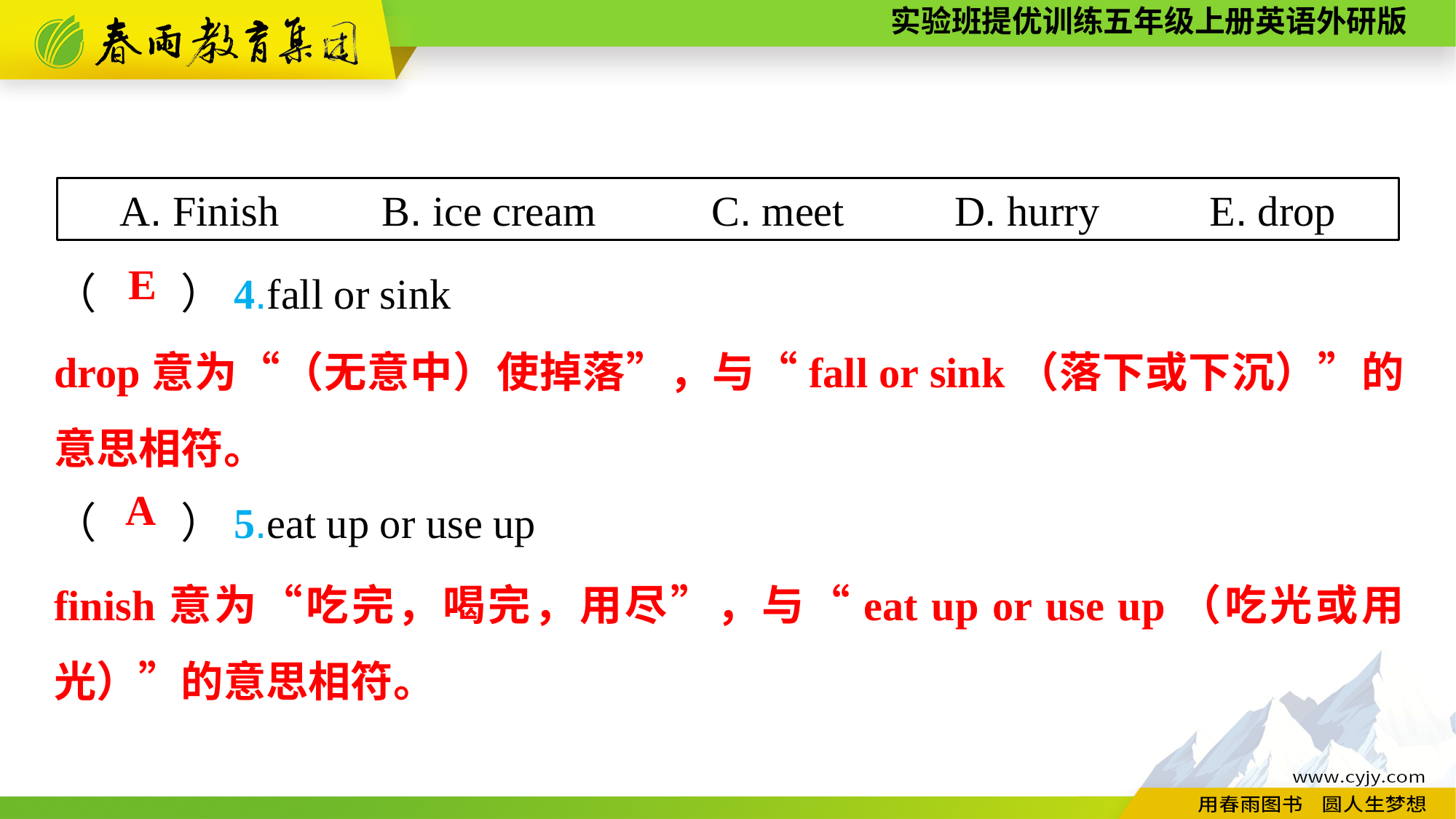

A. Finish  　  B. ice cream     　C. meet　     D. hurry　     E. drop
（　　）4.fall or sink

（　　）5.eat up or use up
E
drop意为“（无意中）使掉落”，与“fall or sink（落下或下沉）”的意思相符。
A
finish意为“吃完，喝完，用尽”，与“eat up or use up（吃光或用光）”的意思相符。